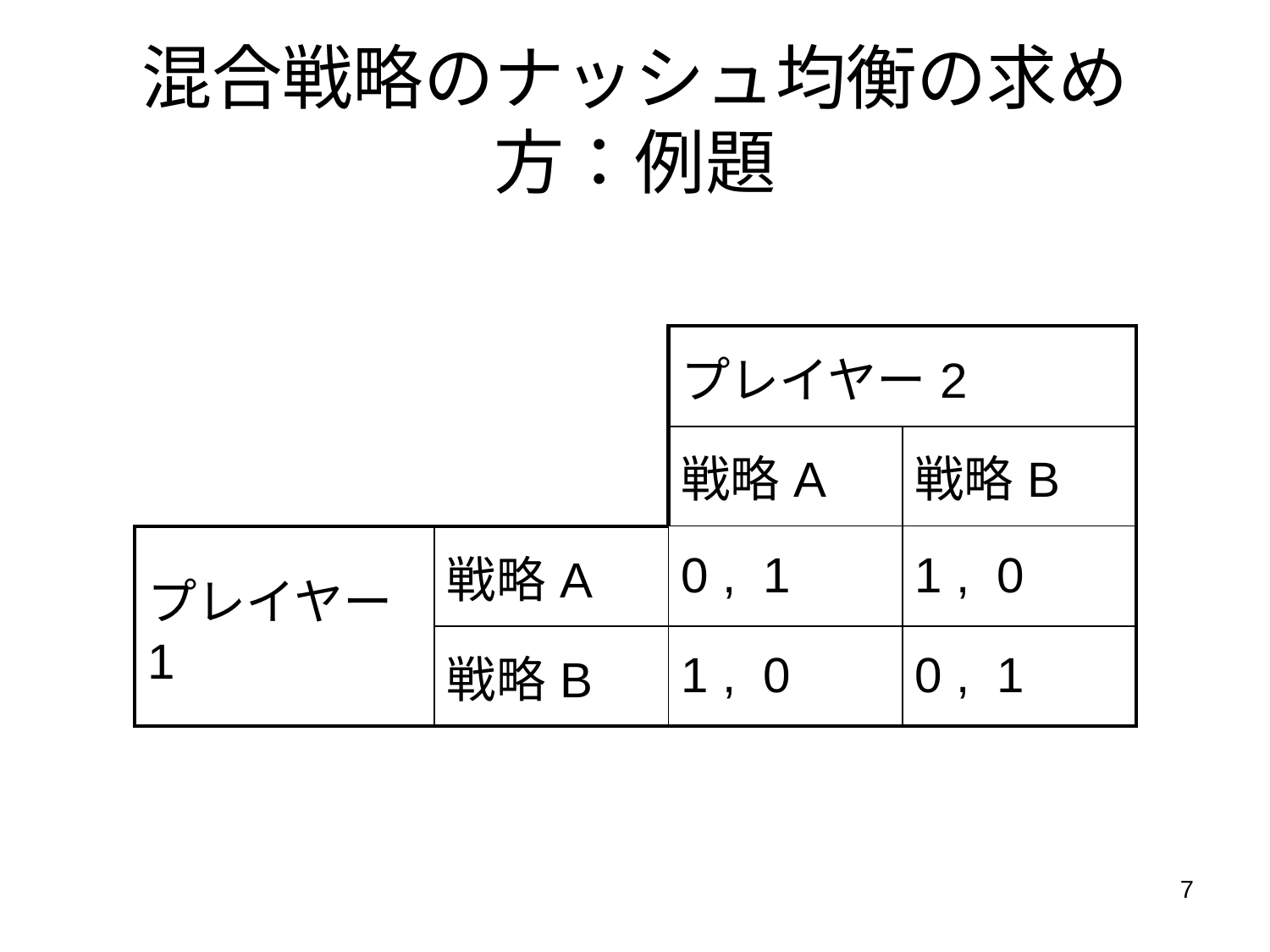

# 混合戦略のナッシュ均衡の求め方：例題
|  |  | プレイヤー2 |  |
| --- | --- | --- | --- |
|  |  | 戦略A | 戦略B |
| プレイヤー1 | 戦略A | 0 , 1 | 1 , 0 |
|  | 戦略B | 1 , 0 | 0 , 1 |
7